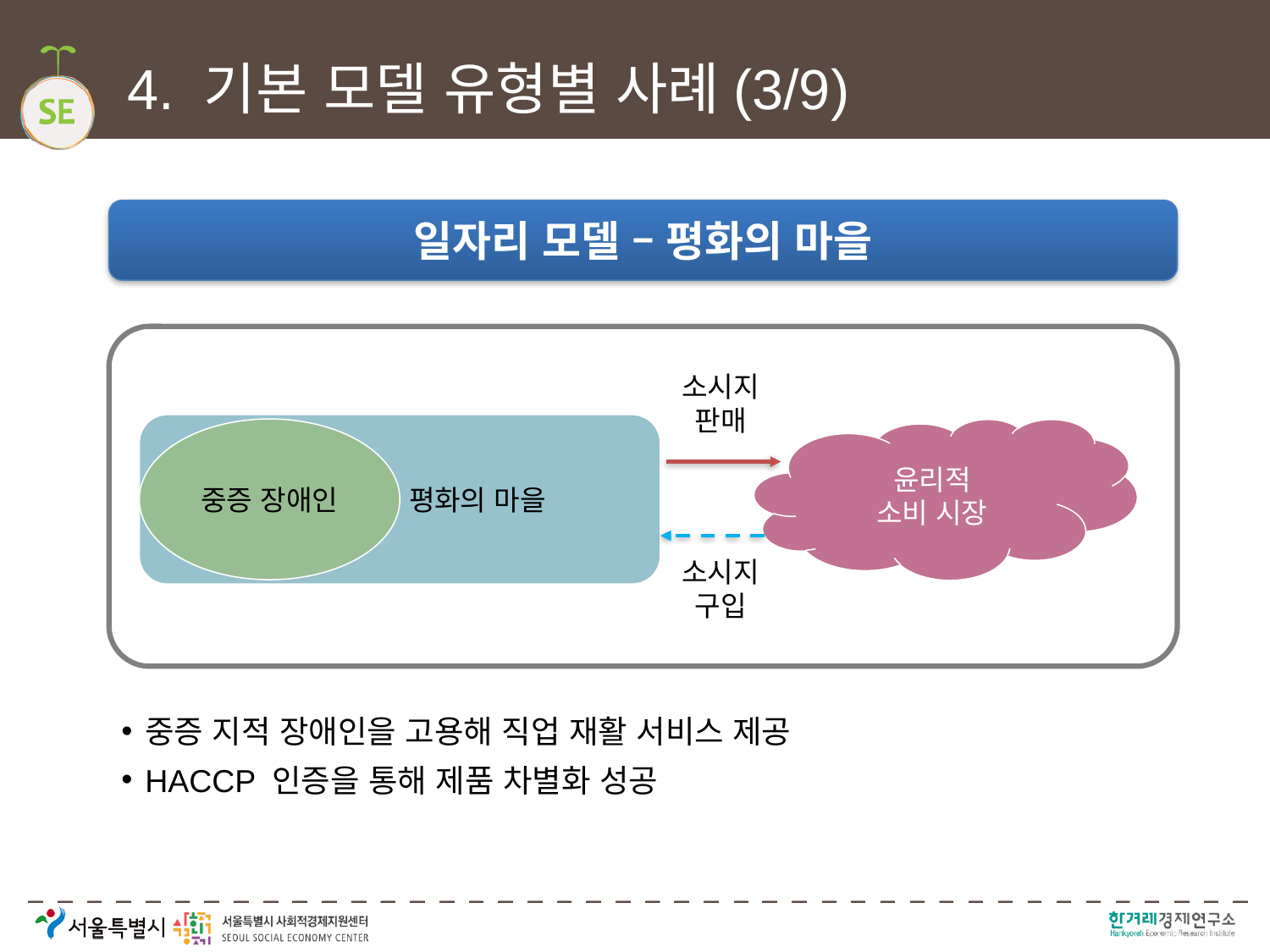

# 4. 기본 모델 유형별 사례(3/9)
일자리 모델 – 평화의 마을

소시지
판매
                   평화의 마을
중증 장애인
윤리적
소비 시장
소시지
구입
중증 지적 장애인을 고용해 직업 재활 서비스 제공
HACCP 인증을 통해 제품 차별화 성공